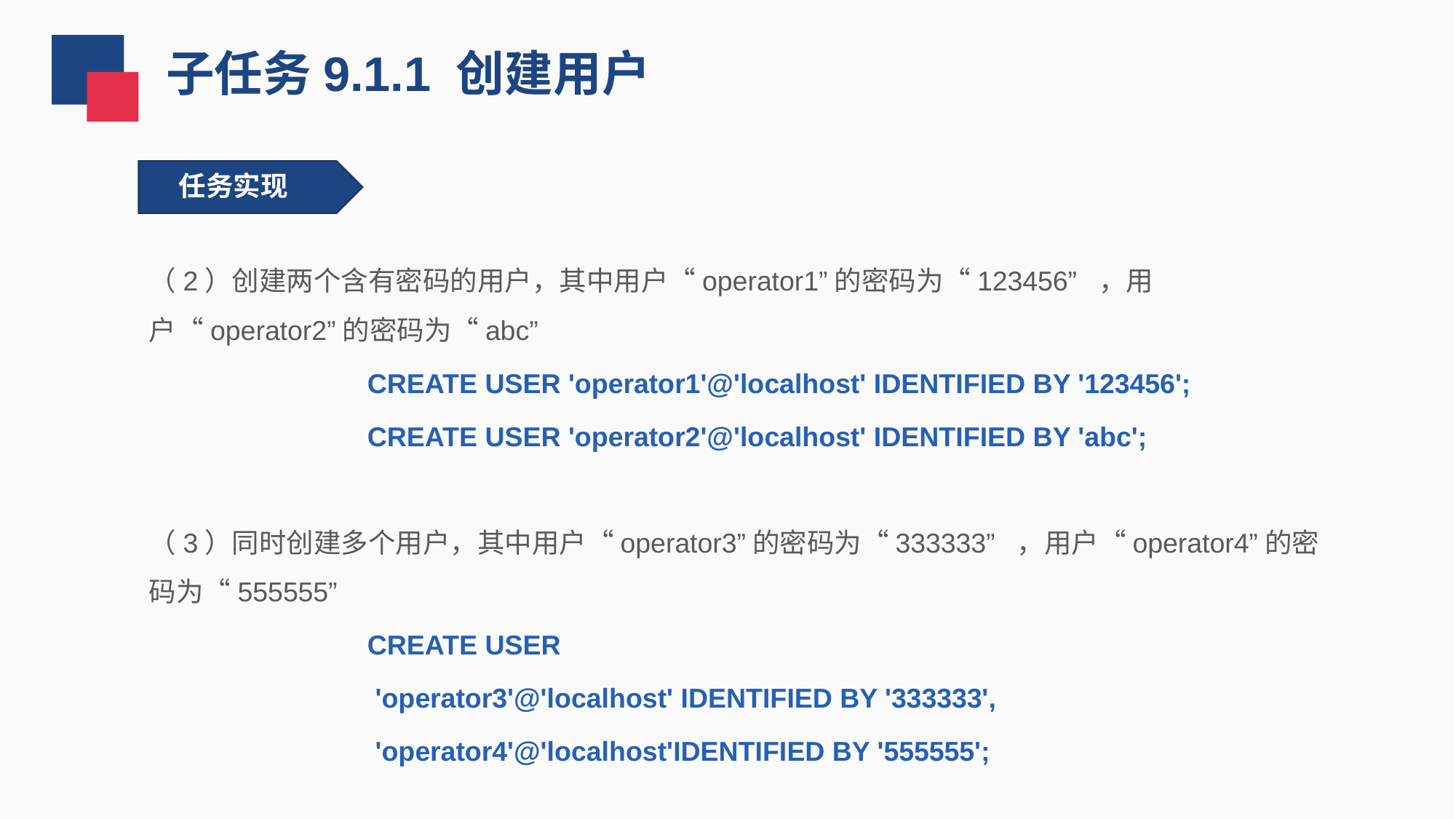

子任务9.1.1 创建用户

任务实现
（2）创建两个含有密码的用户，其中用户“operator1”的密码为“123456”  ，用户“operator2”的密码为“abc”
CREATE USER 'operator1'@'localhost' IDENTIFIED BY '123456';
CREATE USER 'operator2'@'localhost' IDENTIFIED BY 'abc';

（3）同时创建多个用户，其中用户“operator3”的密码为“333333”  ，用户“operator4”的密码为“555555”
CREATE USER
 'operator3'@'localhost' IDENTIFIED BY '333333',
 'operator4'@'localhost'IDENTIFIED BY '555555';